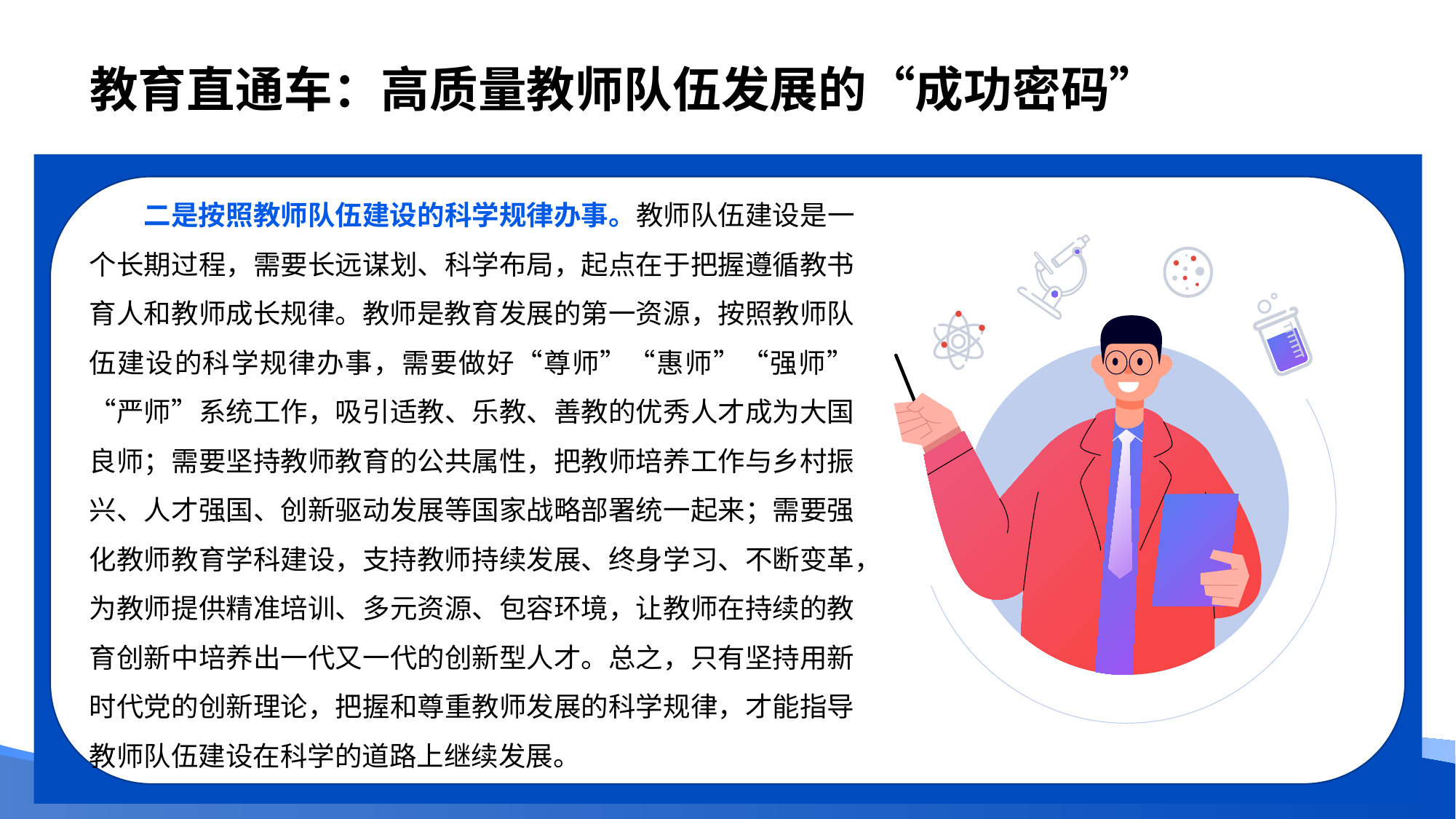

# 教育直通车：高质量教师队伍发展的“成功密码”

二是按照教师队伍建设的科学规律办事。教师队伍建设是一个长期过程，需要长远谋划、科学布局，起点在于把握遵循教书育人和教师成长规律。教师是教育发展的第一资源，按照教师队伍建设的科学规律办事，需要做好“尊师”“惠师”“强师”“严师”系统工作，吸引适教、乐教、善教的优秀人才成为大国良师；需要坚持教师教育的公共属性，把教师培养工作与乡村振兴、人才强国、创新驱动发展等国家战略部署统一起来；需要强化教师教育学科建设，支持教师持续发展、终身学习、不断变革，为教师提供精准培训、多元资源、包容环境，让教师在持续的教育创新中培养出一代又一代的创新型人才。总之，只有坚持用新时代党的创新理论，把握和尊重教师发展的科学规律，才能指导教师队伍建设在科学的道路上继续发展。